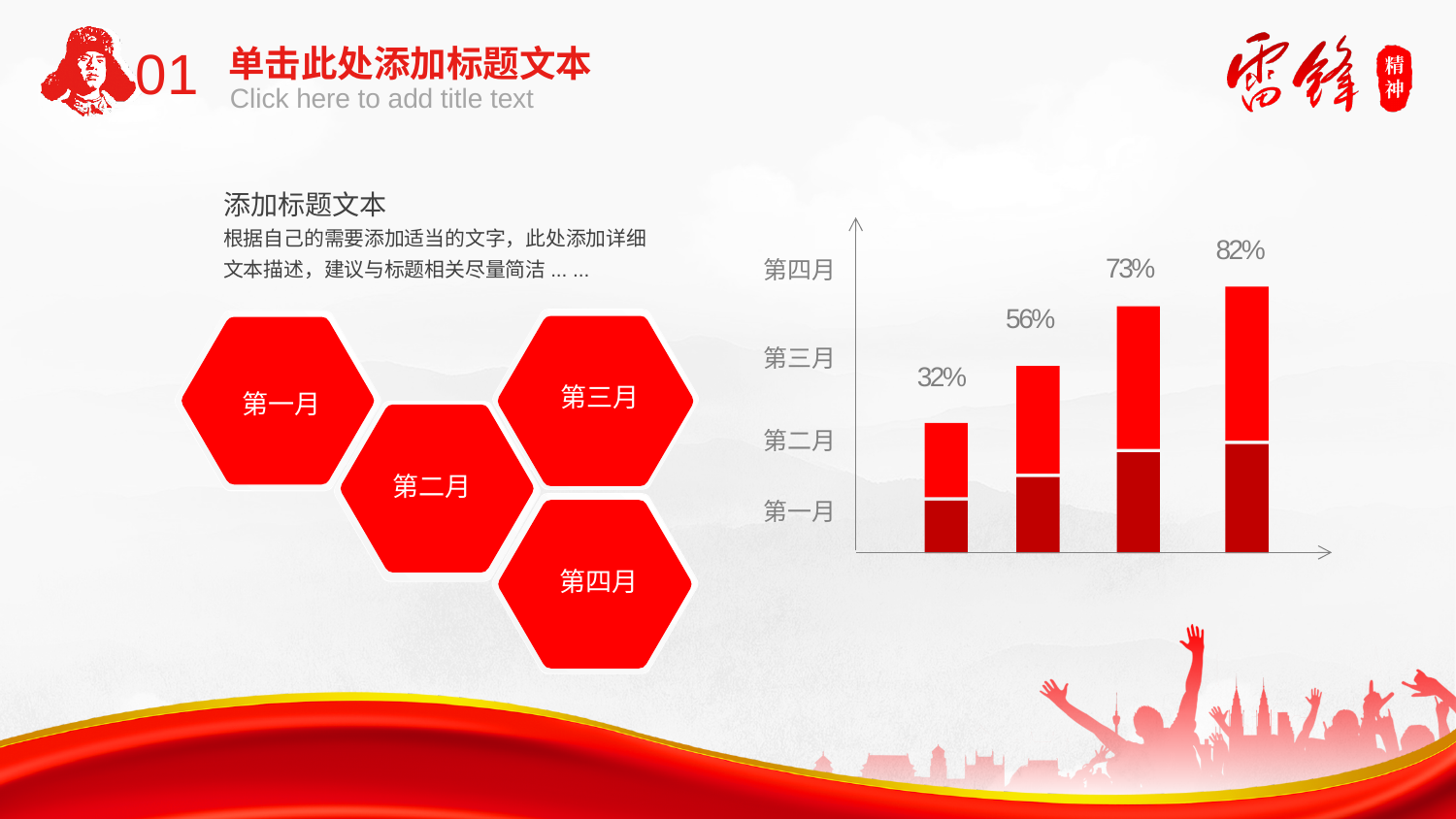

01
单击此处添加标题文本
Click here to add title text
添加标题文本
根据自己的需要添加适当的文字，此处添加详细文本描述，建议与标题相关尽量简洁... ...

第三月

第一月

第二月

第四月
第四月
第三月
第二月
第一月
82%
73%

56%
32%